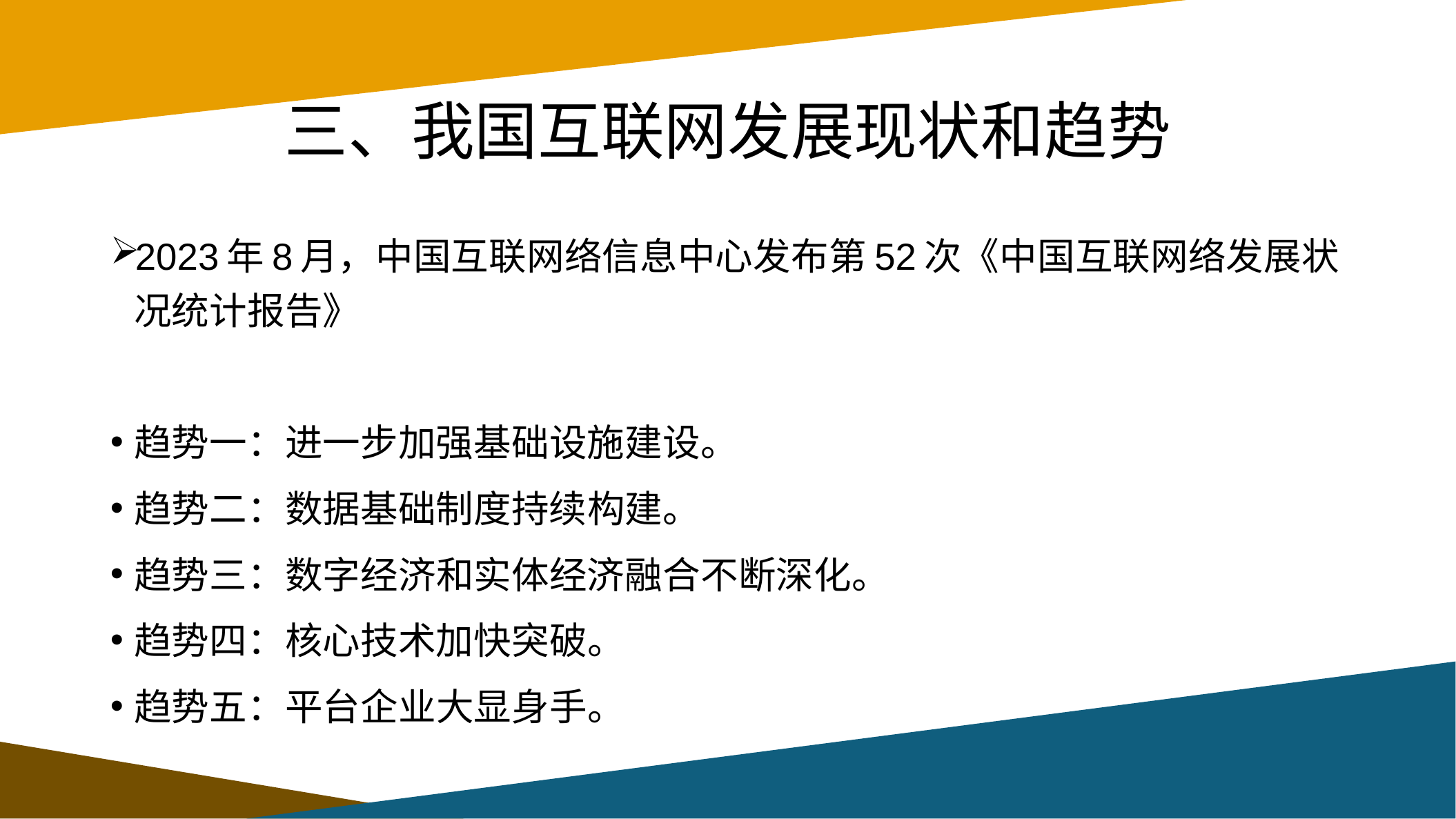

# 三、我国互联网发展现状和趋势
2023年8月，中国互联网络信息中心发布第52次《中国互联网络发展状况统计报告》

趋势一：进一步加强基础设施建设。
趋势二：数据基础制度持续构建。
趋势三：数字经济和实体经济融合不断深化。
趋势四：核心技术加快突破。
趋势五：平台企业大显身手。